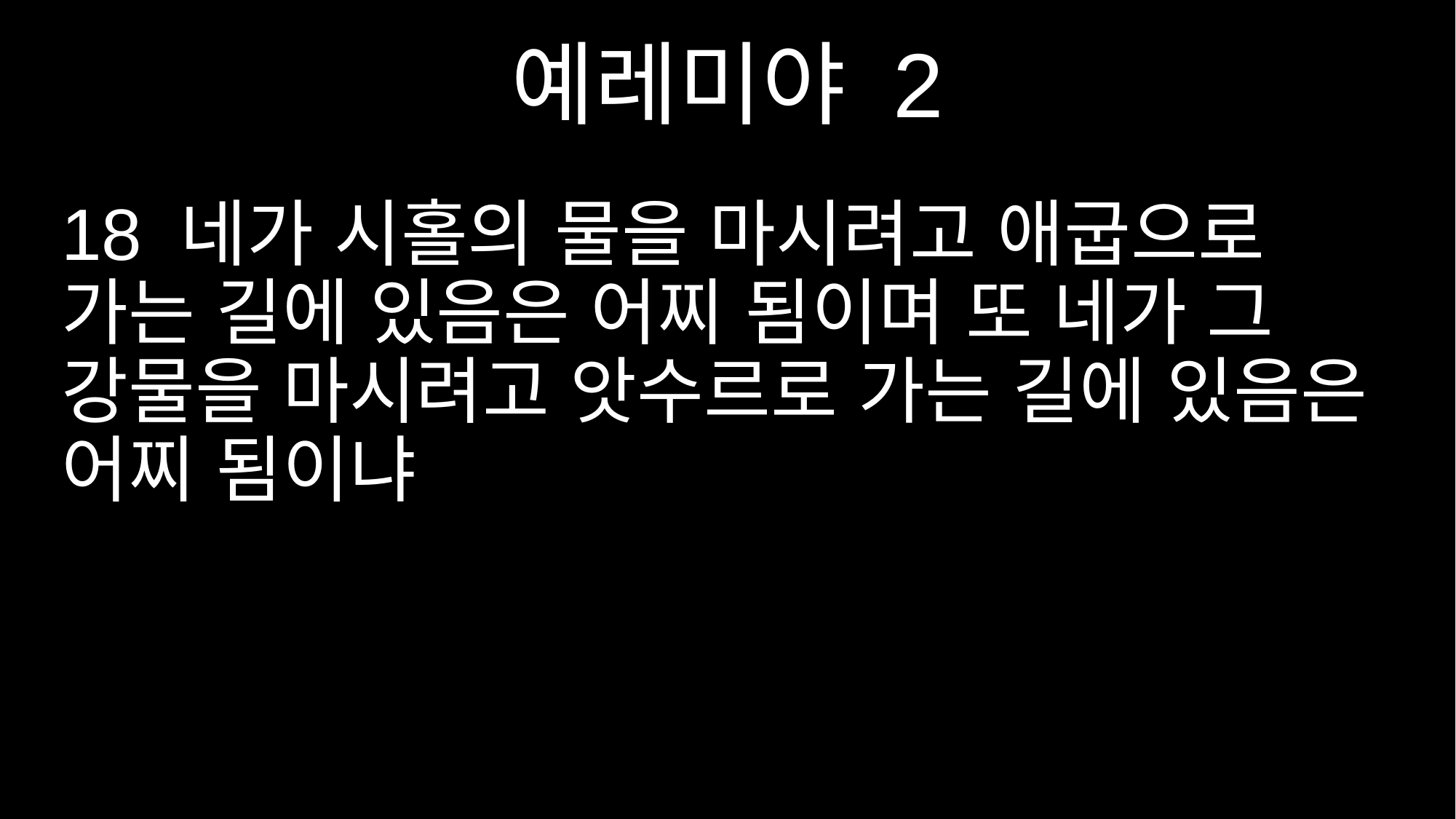

예레미야 2
18 네가 시홀의 물을 마시려고 애굽으로 가는 길에 있음은 어찌 됨이며 또 네가 그 강물을 마시려고 앗수르로 가는 길에 있음은 어찌 됨이냐